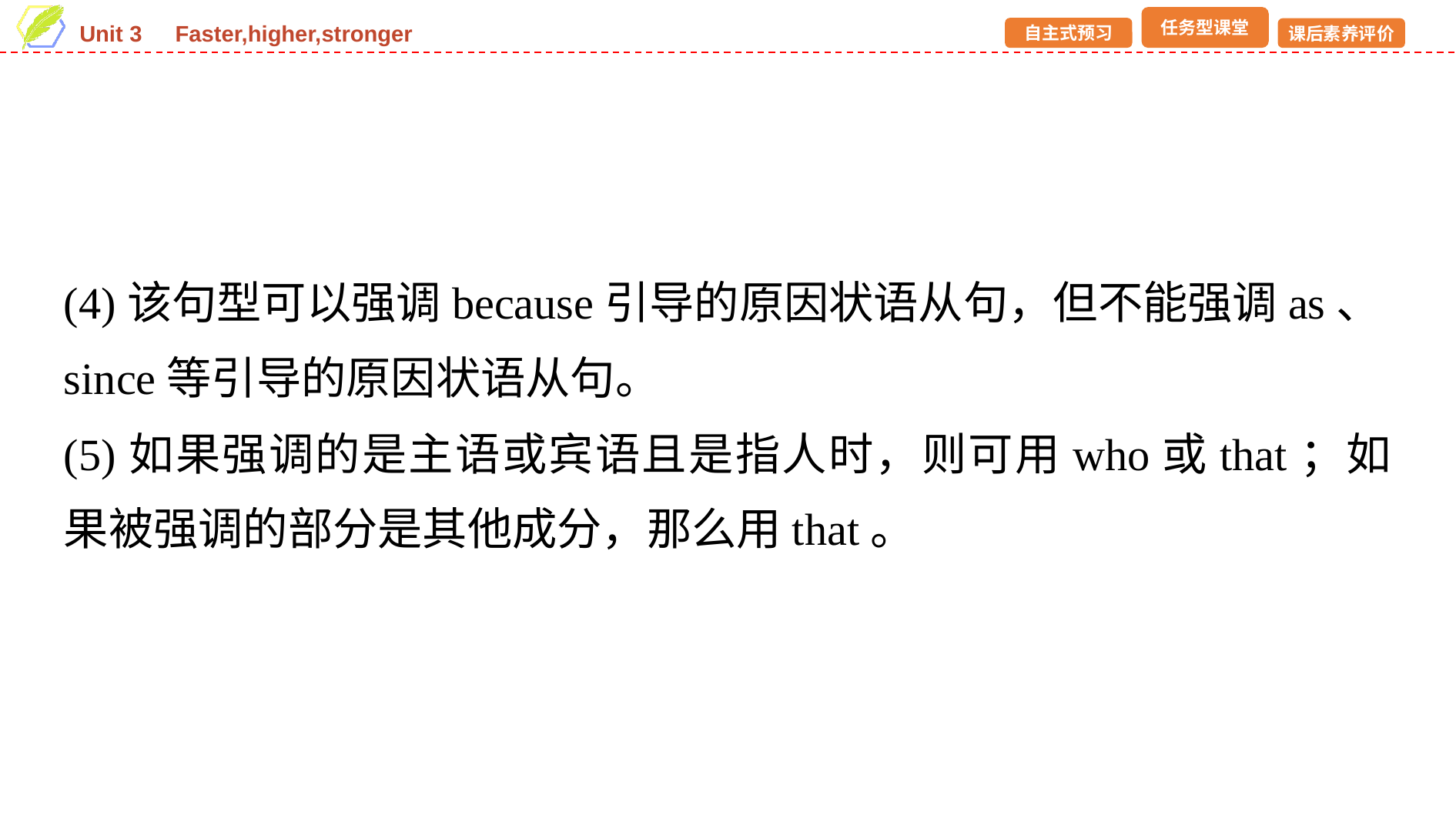

(4)该句型可以强调because引导的原因状语从句，但不能强调as、since等引导的原因状语从句。
(5)如果强调的是主语或宾语且是指人时，则可用who或that；如果被强调的部分是其他成分，那么用that。